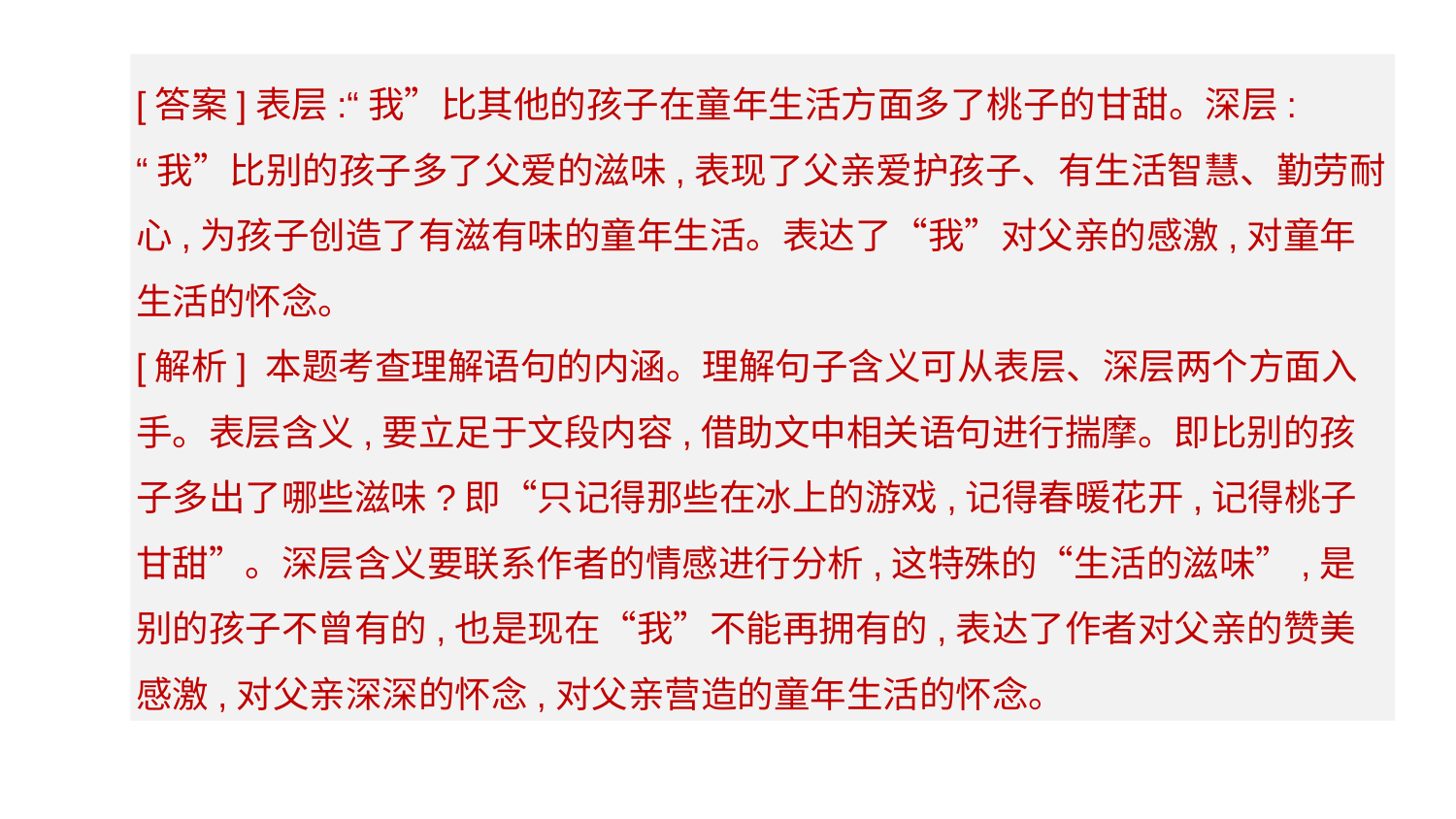

[答案]表层:“我”比其他的孩子在童年生活方面多了桃子的甘甜。深层:“我”比别的孩子多了父爱的滋味,表现了父亲爱护孩子、有生活智慧、勤劳耐心,为孩子创造了有滋有味的童年生活。表达了“我”对父亲的感激,对童年生活的怀念。
[解析] 本题考查理解语句的内涵。理解句子含义可从表层、深层两个方面入手。表层含义,要立足于文段内容,借助文中相关语句进行揣摩。即比别的孩子多出了哪些滋味?即“只记得那些在冰上的游戏,记得春暖花开,记得桃子甘甜”。深层含义要联系作者的情感进行分析,这特殊的“生活的滋味”,是别的孩子不曾有的,也是现在“我”不能再拥有的,表达了作者对父亲的赞美感激,对父亲深深的怀念,对父亲营造的童年生活的怀念。